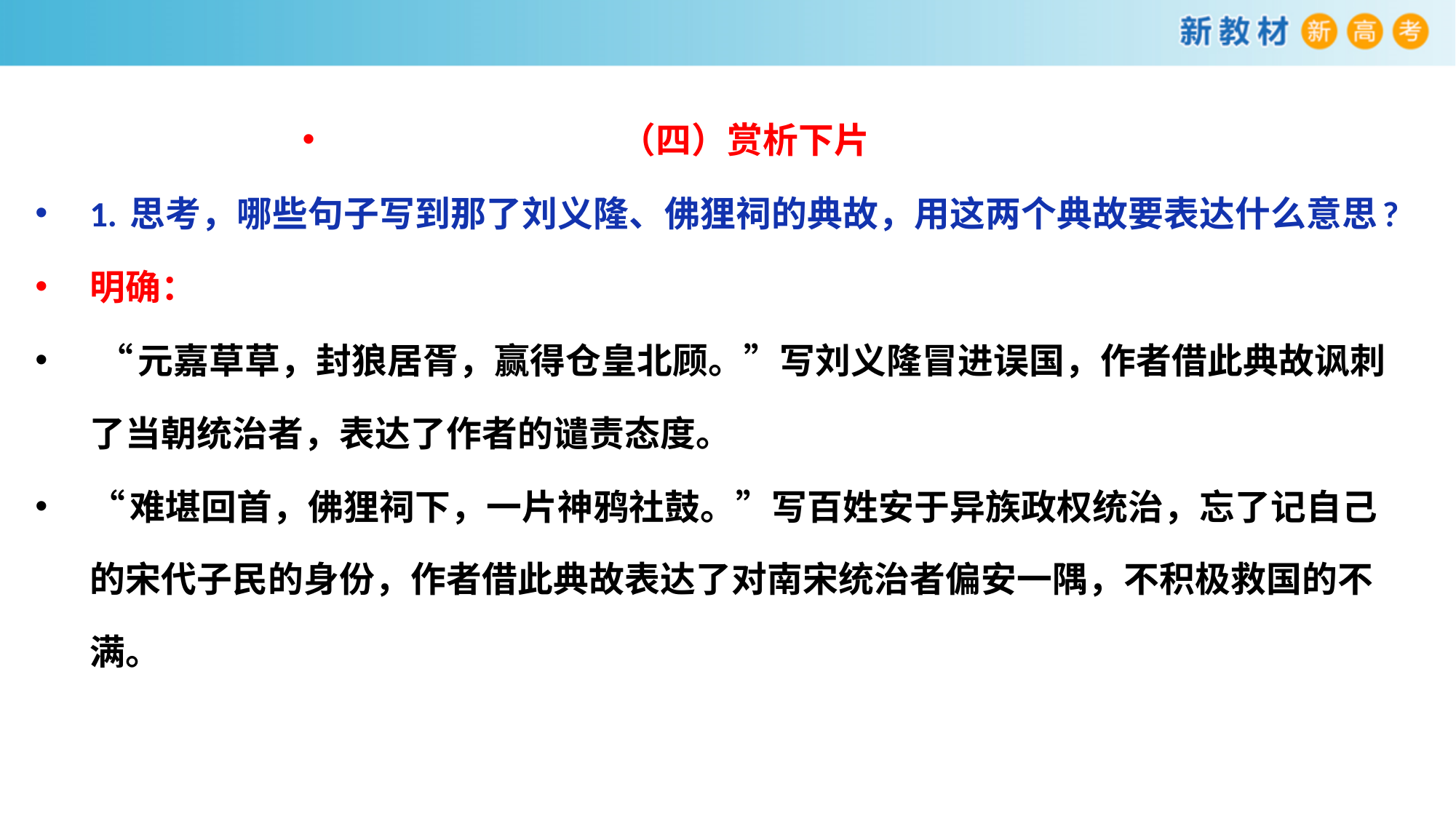

（四）赏析下片
1. 思考，哪些句子写到那了刘义隆、佛狸祠的典故，用这两个典故要表达什么意思?
明确：
 “元嘉草草，封狼居胥，赢得仓皇北顾。”写刘义隆冒进误国，作者借此典故讽刺了当朝统治者，表达了作者的谴责态度。
“难堪回首，佛狸祠下，一片神鸦社鼓。”写百姓安于异族政权统治，忘了记自己的宋代子民的身份，作者借此典故表达了对南宋统治者偏安一隅，不积极救国的不满。